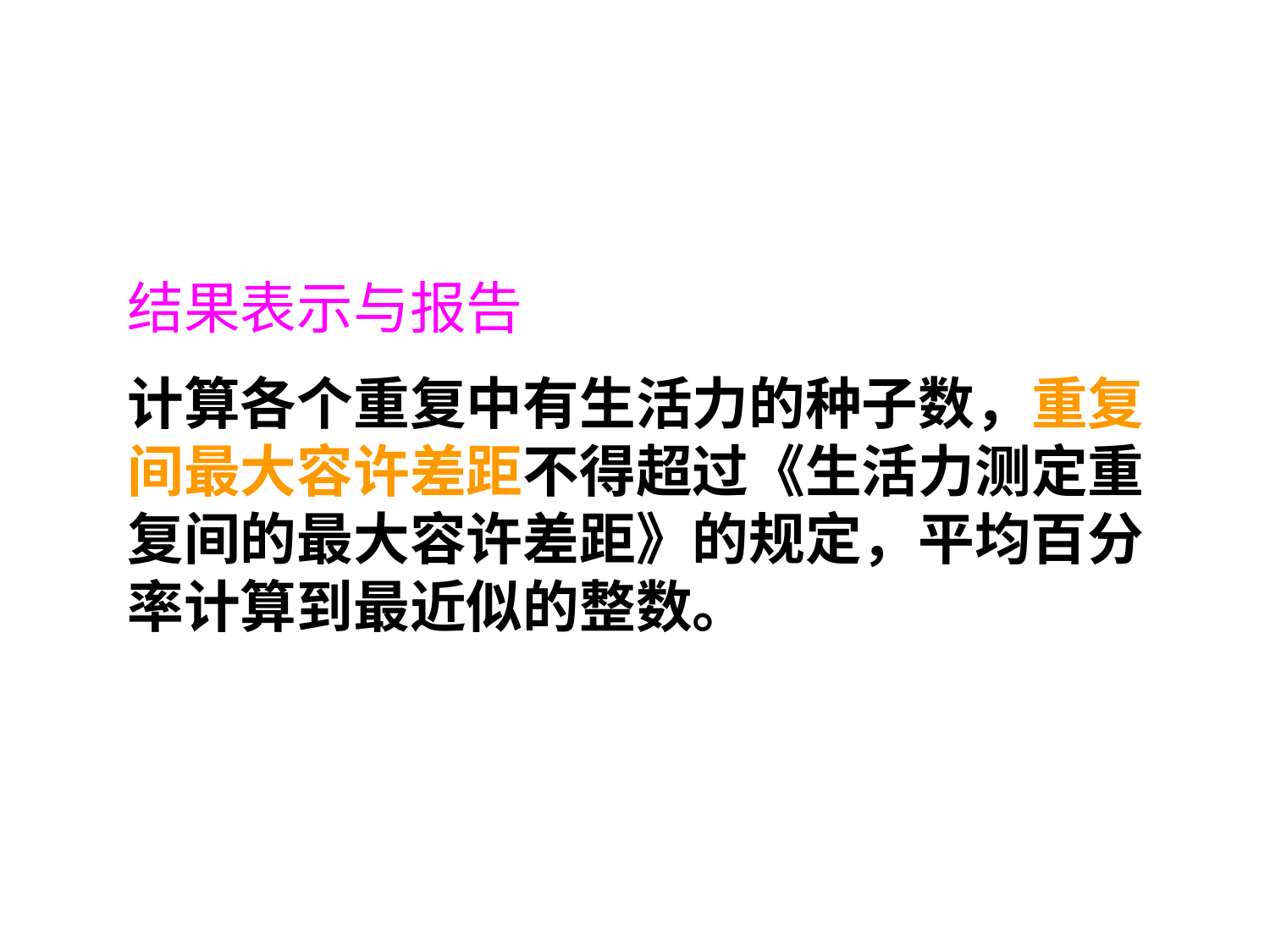

#
结果表示与报告
计算各个重复中有生活力的种子数，重复间最大容许差距不得超过《生活力测定重复间的最大容许差距》的规定，平均百分率计算到最近似的整数。